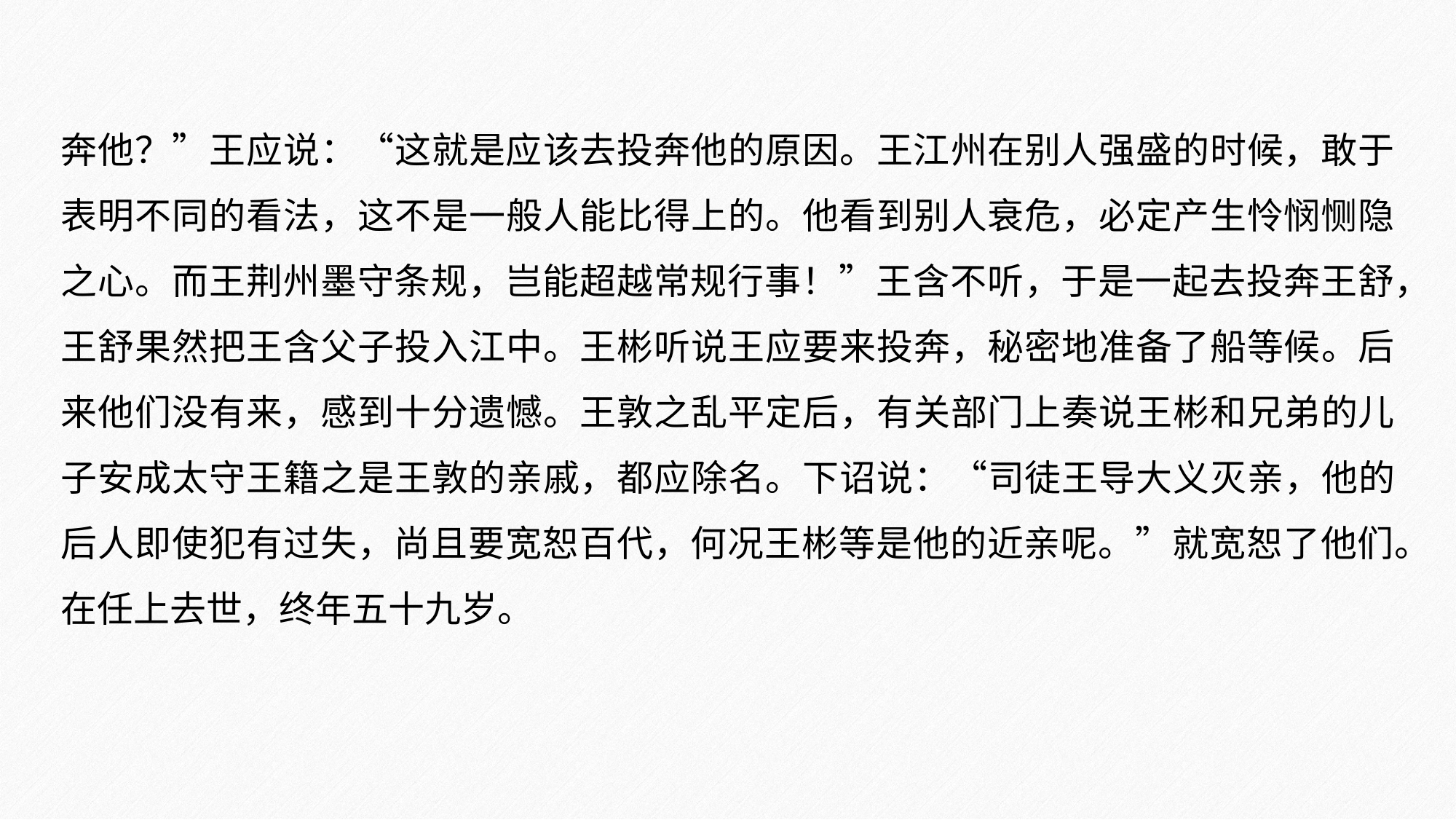

奔他？”王应说：“这就是应该去投奔他的原因。王江州在别人强盛的时候，敢于表明不同的看法，这不是一般人能比得上的。他看到别人衰危，必定产生怜悯恻隐之心。而王荆州墨守条规，岂能超越常规行事！”王含不听，于是一起去投奔王舒，王舒果然把王含父子投入江中。王彬听说王应要来投奔，秘密地准备了船等候。后来他们没有来，感到十分遗憾。王敦之乱平定后，有关部门上奏说王彬和兄弟的儿子安成太守王籍之是王敦的亲戚，都应除名。下诏说：“司徒王导大义灭亲，他的后人即使犯有过失，尚且要宽恕百代，何况王彬等是他的近亲呢。”就宽恕了他们。在任上去世，终年五十九岁。